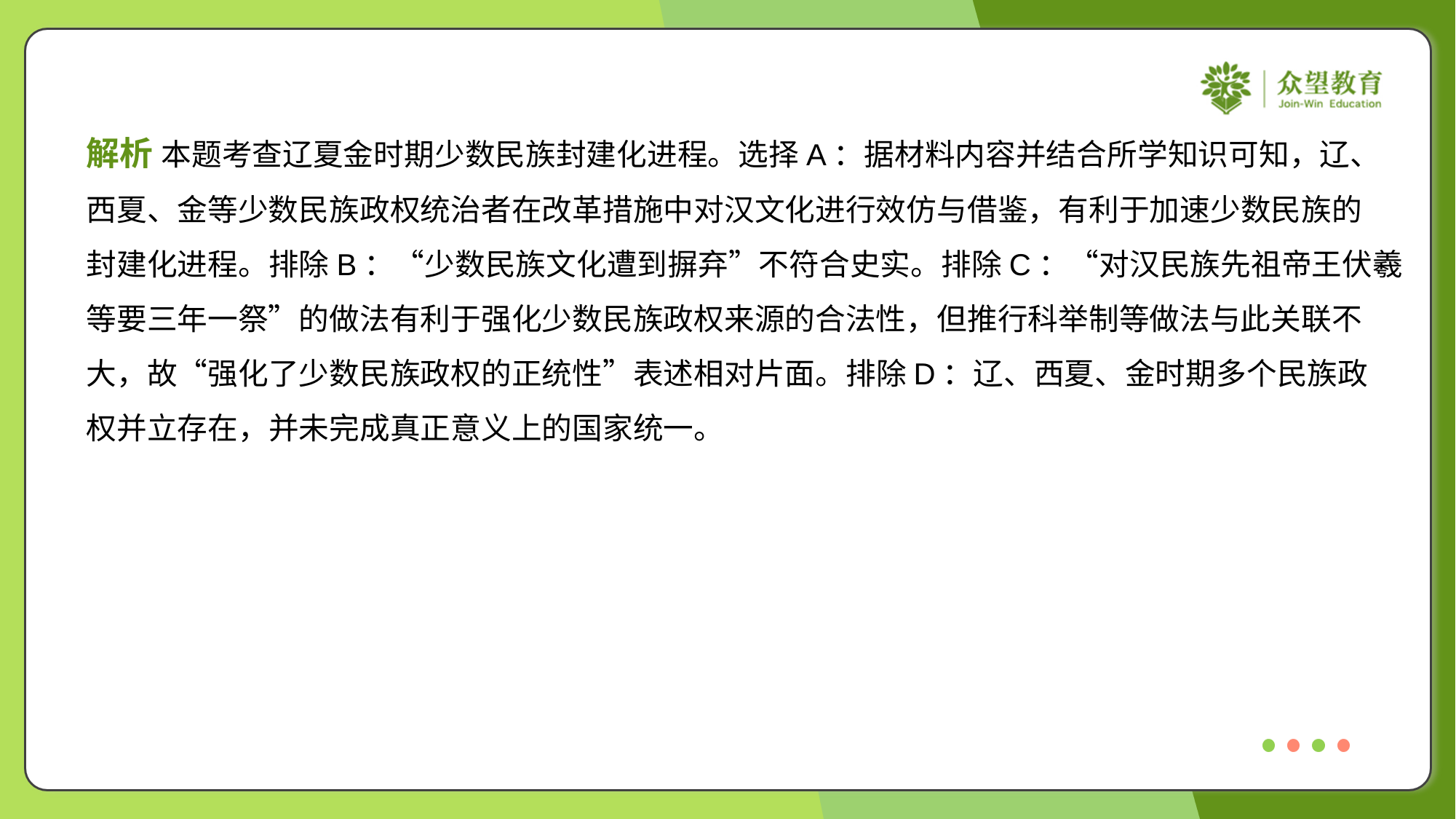

解析 本题考查辽夏金时期少数民族封建化进程。选择A：据材料内容并结合所学知识可知，辽、
西夏、金等少数民族政权统治者在改革措施中对汉文化进行效仿与借鉴，有利于加速少数民族的
封建化进程。排除B：“少数民族文化遭到摒弃”不符合史实。排除C：“对汉民族先祖帝王伏羲
等要三年一祭”的做法有利于强化少数民族政权来源的合法性，但推行科举制等做法与此关联不
大，故“强化了少数民族政权的正统性”表述相对片面。排除D：辽、西夏、金时期多个民族政
权并立存在，并未完成真正意义上的国家统一。